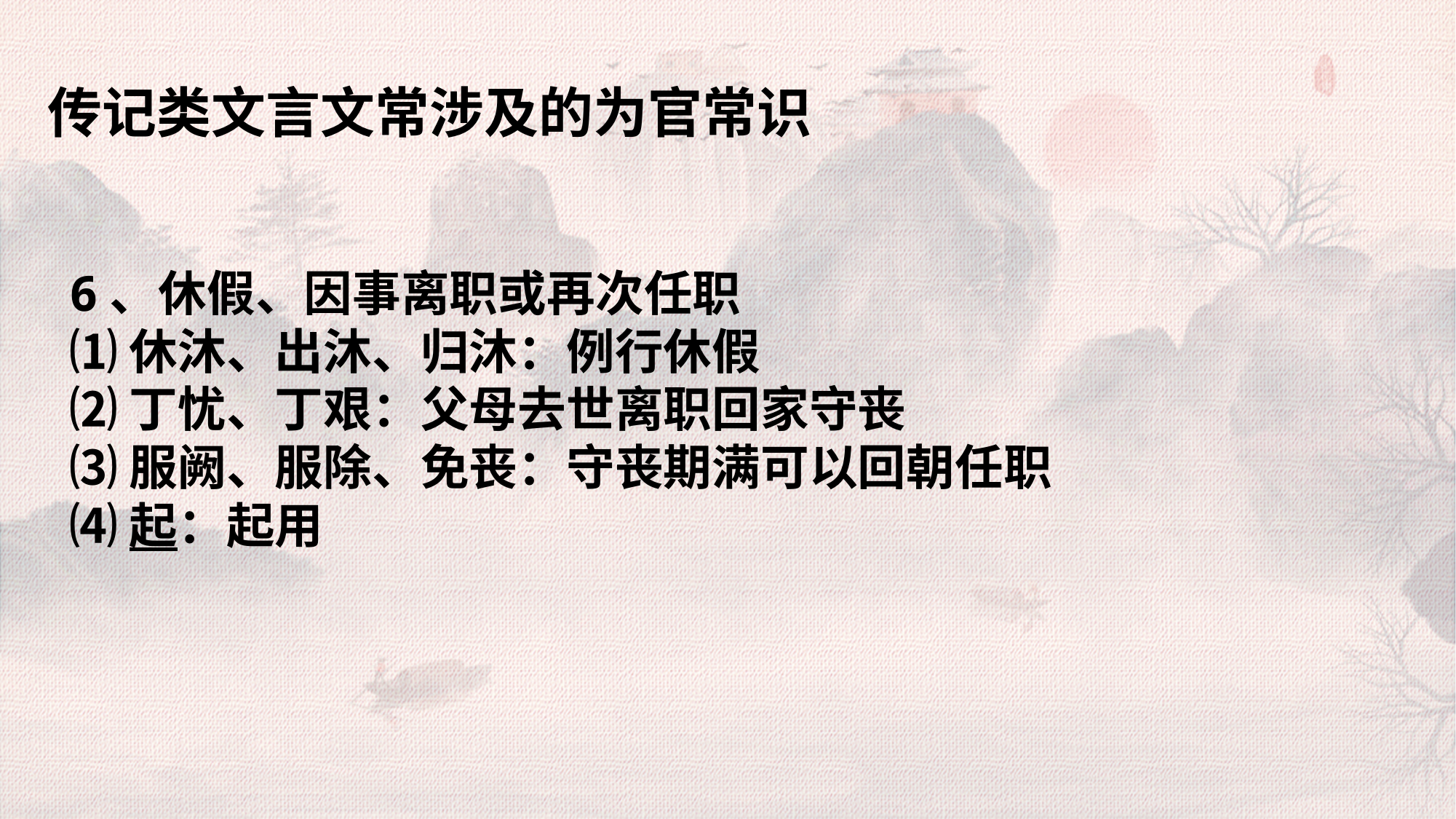

传记类文言文常涉及的为官常识
6、休假、因事离职或再次任职
⑴休沐、出沐、归沐：例行休假
⑵丁忧、丁艰：父母去世离职回家守丧
⑶服阙、服除、免丧：守丧期满可以回朝任职
⑷起：起用